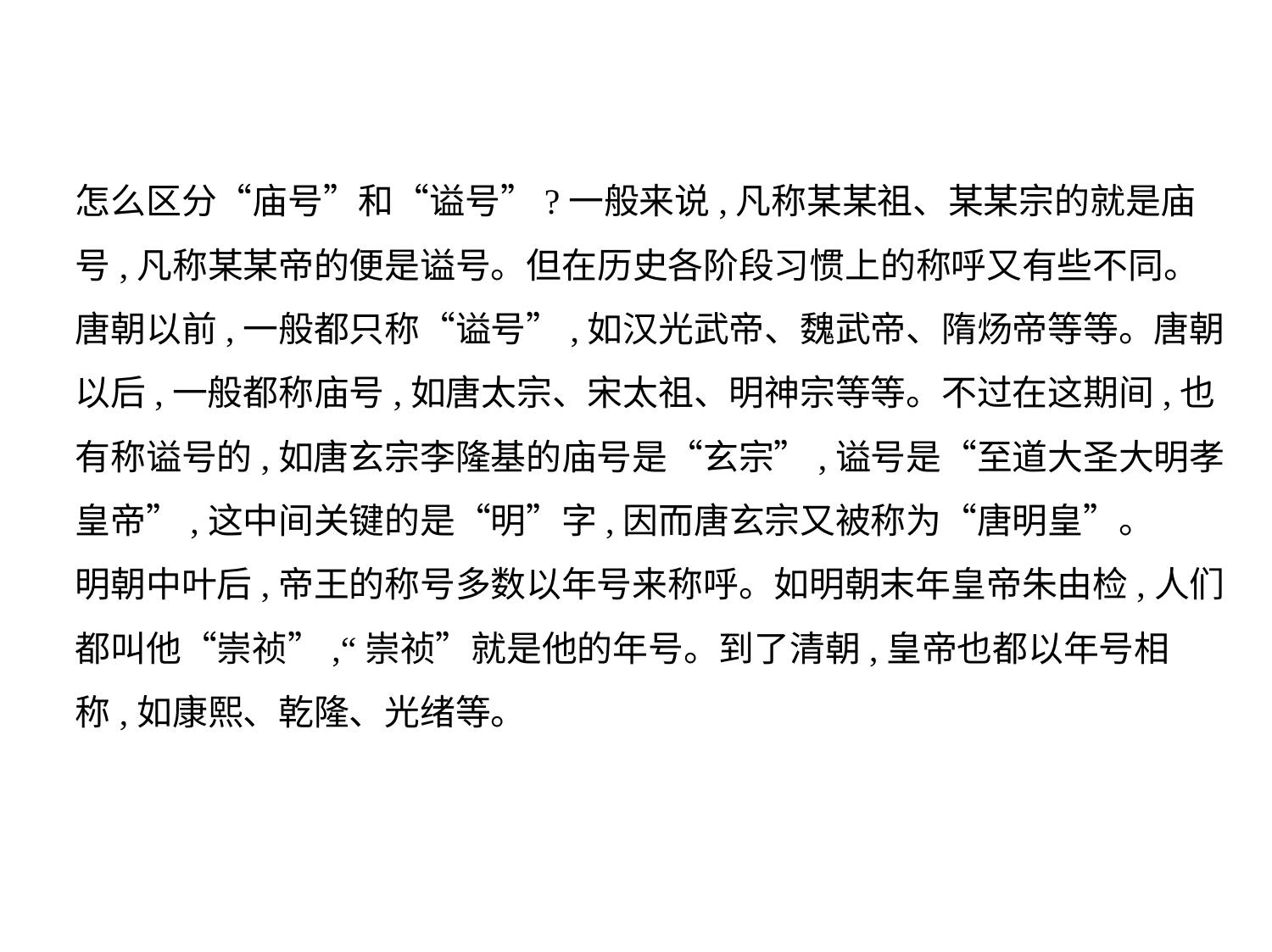

怎么区分“庙号”和“谥号”?一般来说,凡称某某祖、某某宗的就是庙
号,凡称某某帝的便是谥号。但在历史各阶段习惯上的称呼又有些不同。
唐朝以前,一般都只称“谥号”,如汉光武帝、魏武帝、隋炀帝等等。唐朝
以后,一般都称庙号,如唐太宗、宋太祖、明神宗等等。不过在这期间,也
有称谥号的,如唐玄宗李隆基的庙号是“玄宗”,谥号是“至道大圣大明孝
皇帝”,这中间关键的是“明”字,因而唐玄宗又被称为“唐明皇”。
明朝中叶后,帝王的称号多数以年号来称呼。如明朝末年皇帝朱由检,人们
都叫他“崇祯”,“崇祯”就是他的年号。到了清朝,皇帝也都以年号相
称,如康熙、乾隆、光绪等。